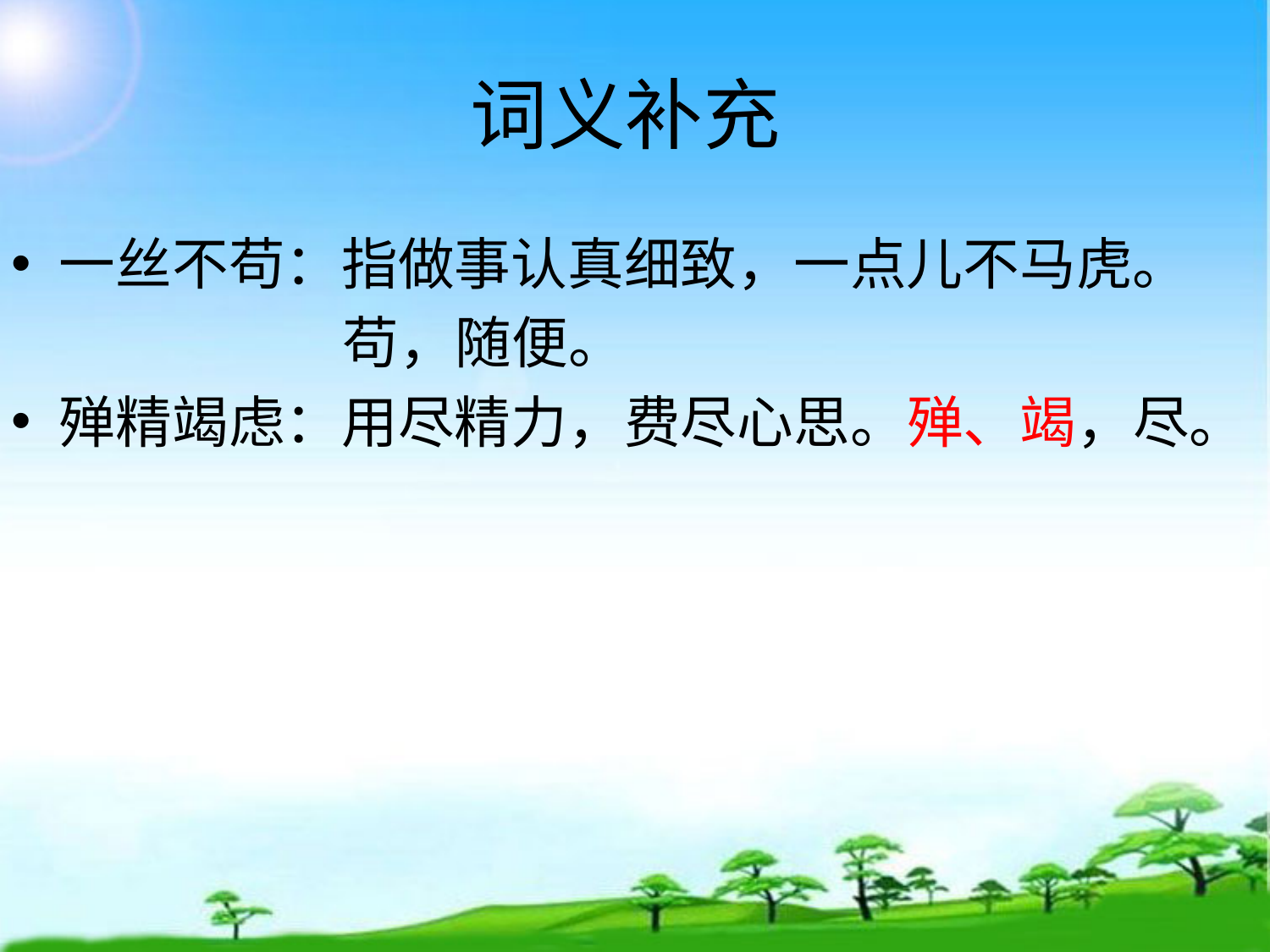

# 词义补充
一丝不苟：指做事认真细致，一点儿不马虎。
                         苟，随便。
殚精竭虑：用尽精力，费尽心思。殚、竭，尽。